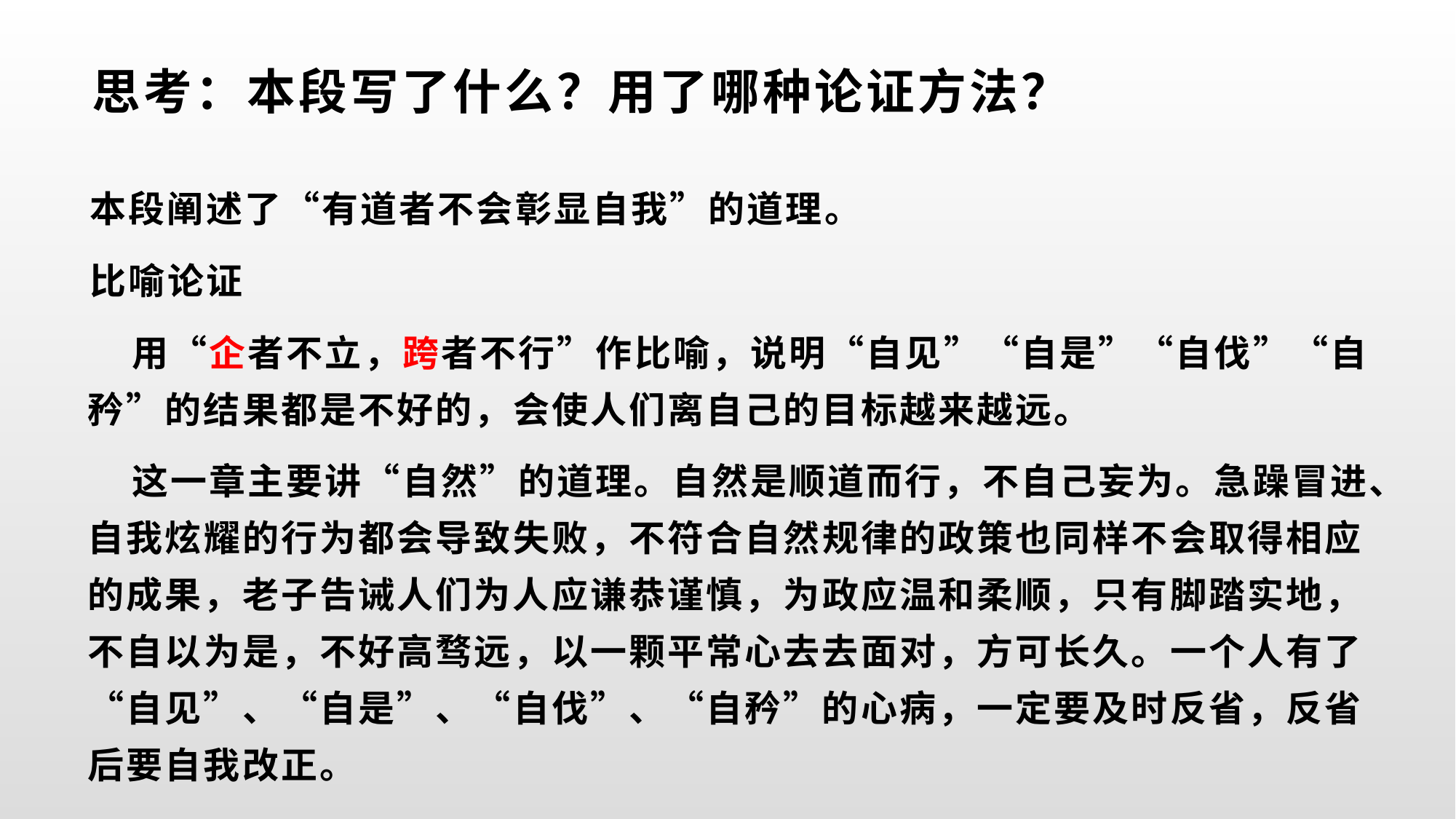

# 思考：本段写了什么？用了哪种论证方法？
  本段阐述了“有道者不会彰显自我”的道理。
  比喻论证
      用“企者不立，跨者不行”作比喻，说明“自见”“自是”“自伐”“自矜”的结果都是不好的，会使人们离自己的目标越来越远。
      这一章主要讲“自然”的道理。自然是顺道而行，不自己妄为。急躁冒进、自我炫耀的行为都会导致失败，不符合自然规律的政策也同样不会取得相应的成果，老子告诫人们为人应谦恭谨慎，为政应温和柔顺，只有脚踏实地，不自以为是，不好高骛远，以一颗平常心去去面对，方可长久。一个人有了“自见”、“自是”、“自伐”、“自矜”的心病，一定要及时反省，反省后要自我改正。